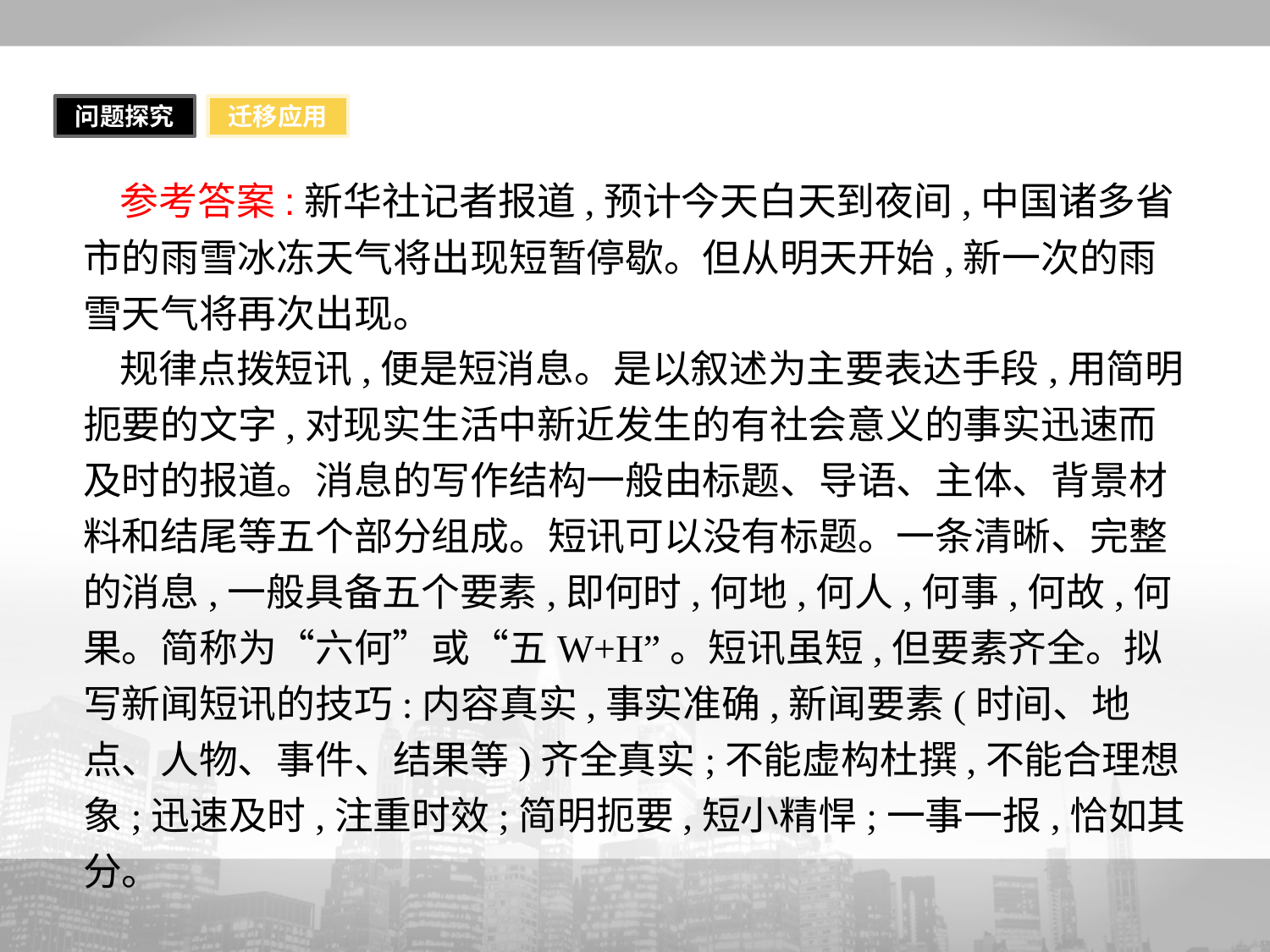

问题探究
迁移应用
参考答案:新华社记者报道,预计今天白天到夜间,中国诸多省市的雨雪冰冻天气将出现短暂停歇。但从明天开始,新一次的雨雪天气将再次出现。
规律点拨短讯,便是短消息。是以叙述为主要表达手段,用简明扼要的文字,对现实生活中新近发生的有社会意义的事实迅速而及时的报道。消息的写作结构一般由标题、导语、主体、背景材料和结尾等五个部分组成。短讯可以没有标题。一条清晰、完整的消息,一般具备五个要素,即何时,何地,何人,何事,何故,何果。简称为“六何”或“五W+H”。短讯虽短,但要素齐全。拟写新闻短讯的技巧:内容真实,事实准确,新闻要素(时间、地点、人物、事件、结果等)齐全真实;不能虚构杜撰,不能合理想象;迅速及时,注重时效;简明扼要,短小精悍;一事一报,恰如其分。